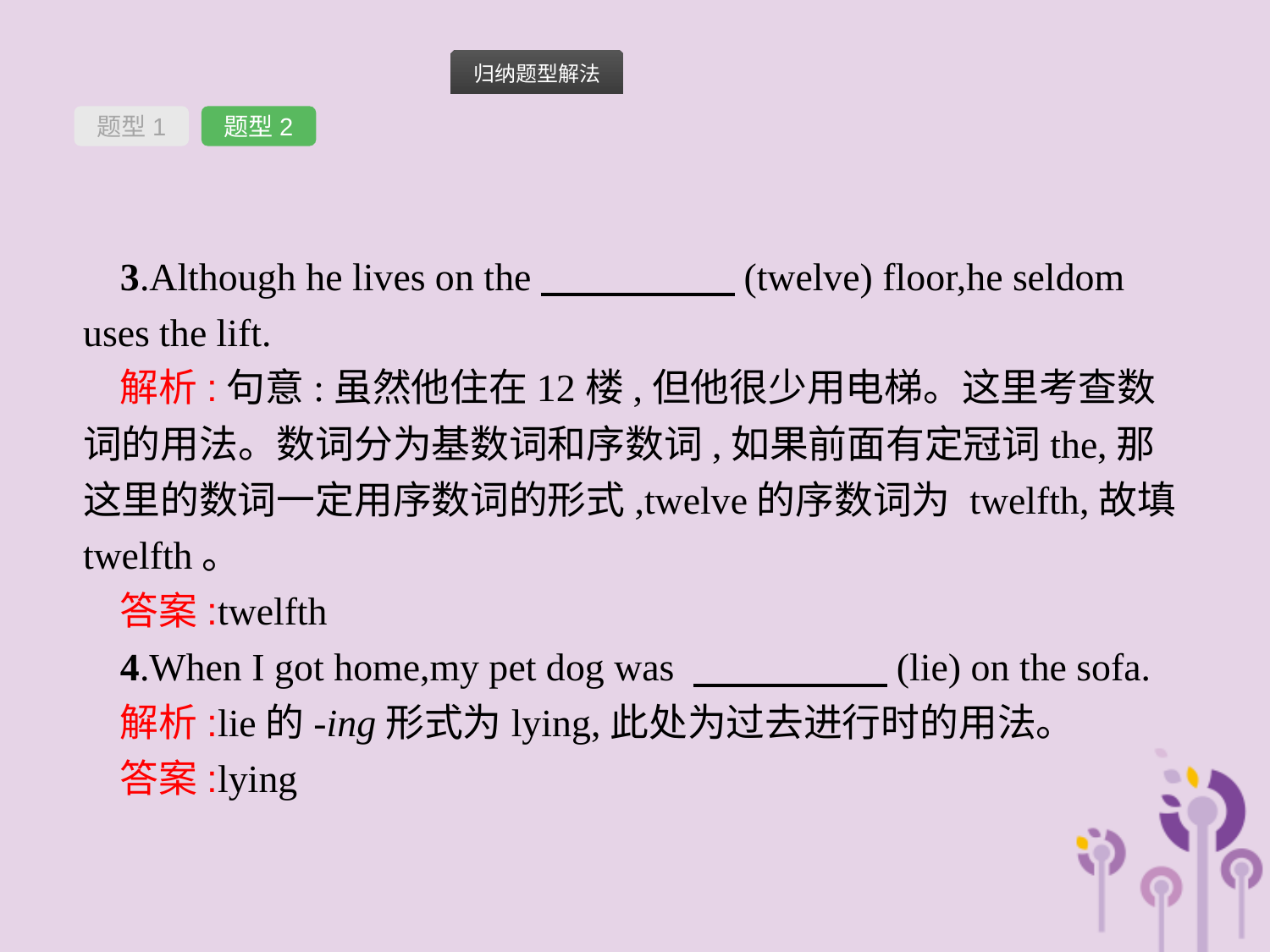

题型1
题型2
3.Although he lives on the　　　　　(twelve) floor,he seldom uses the lift.
解析:句意:虽然他住在12楼,但他很少用电梯。这里考查数词的用法。数词分为基数词和序数词,如果前面有定冠词the,那这里的数词一定用序数词的形式,twelve的序数词为 twelfth,故填twelfth。
答案:twelfth
4.When I got home,my pet dog was 　　　　　(lie) on the sofa.
解析:lie的-ing形式为lying,此处为过去进行时的用法。
答案:lying